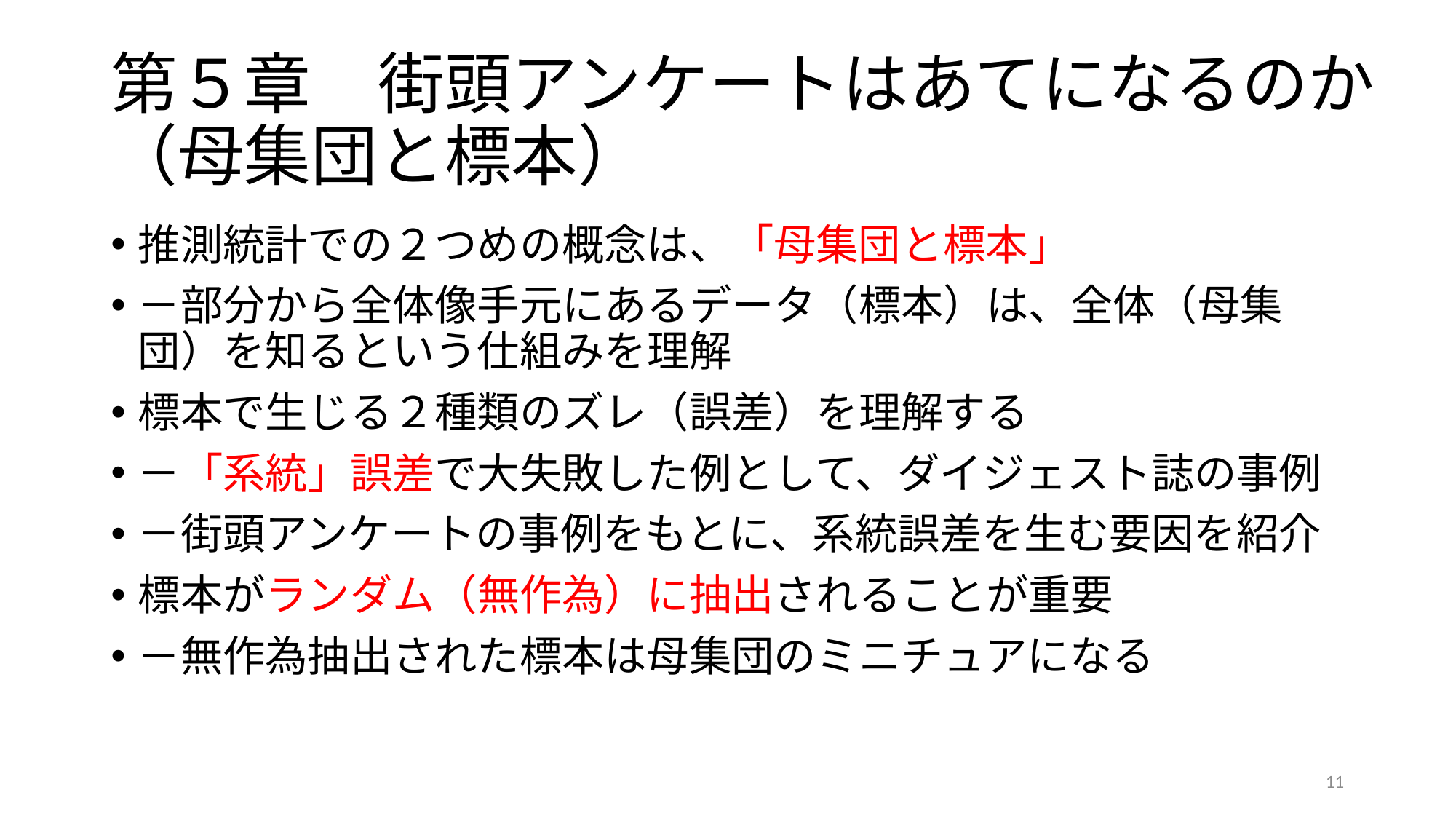

# 第５章　街頭アンケートはあてになるのか（母集団と標本）
推測統計での２つめの概念は、「母集団と標本」
－部分から全体像手元にあるデータ（標本）は、全体（母集団）を知るという仕組みを理解
標本で生じる２種類のズレ（誤差）を理解する
－「系統」誤差で大失敗した例として、ダイジェスト誌の事例
－街頭アンケートの事例をもとに、系統誤差を生む要因を紹介
標本がランダム（無作為）に抽出されることが重要
－無作為抽出された標本は母集団のミニチュアになる
11